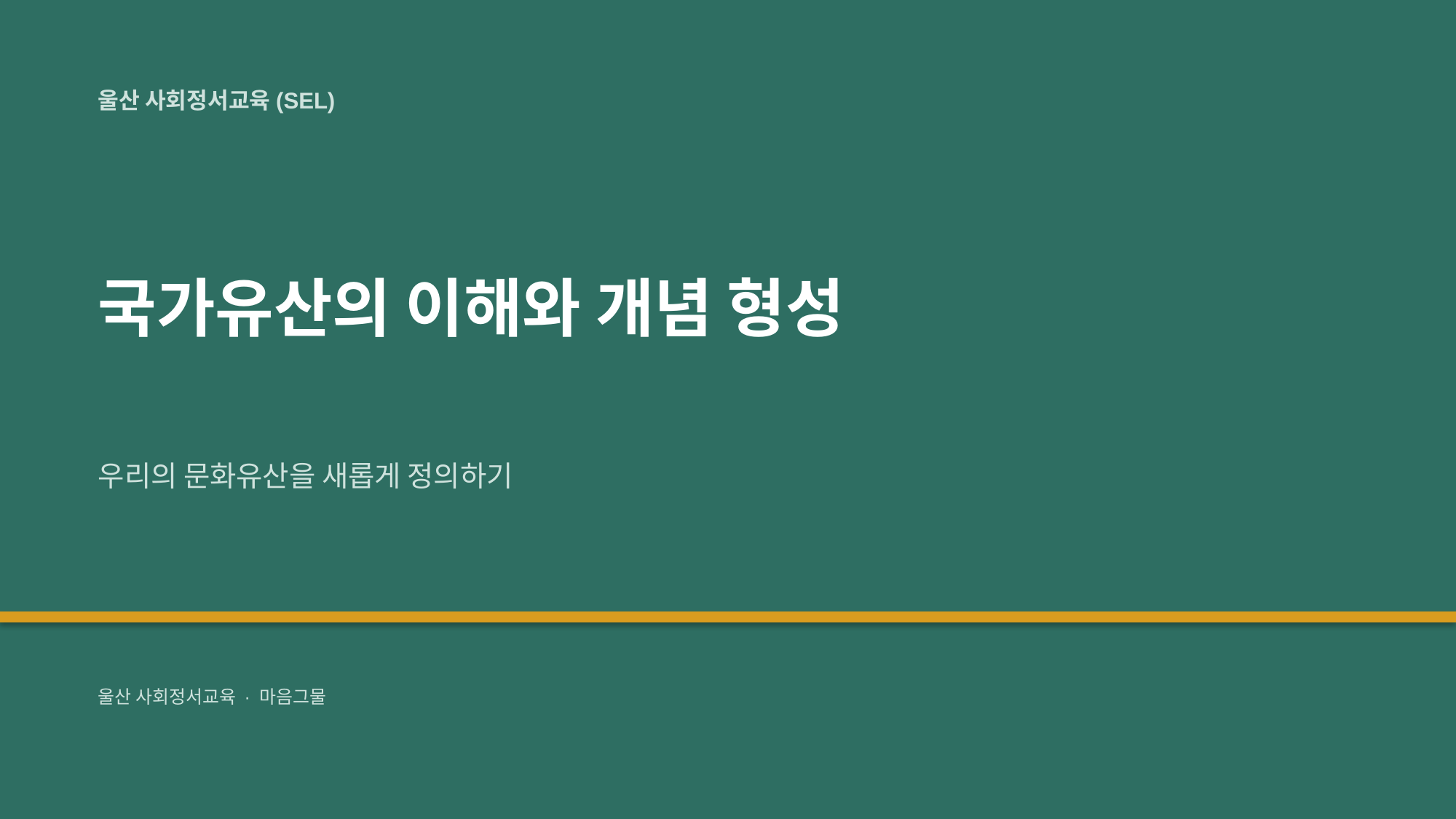

울산 사회정서교육(SEL)
국가유산의 이해와 개념 형성
우리의 문화유산을 새롭게 정의하기

울산 사회정서교육 · 마음그물